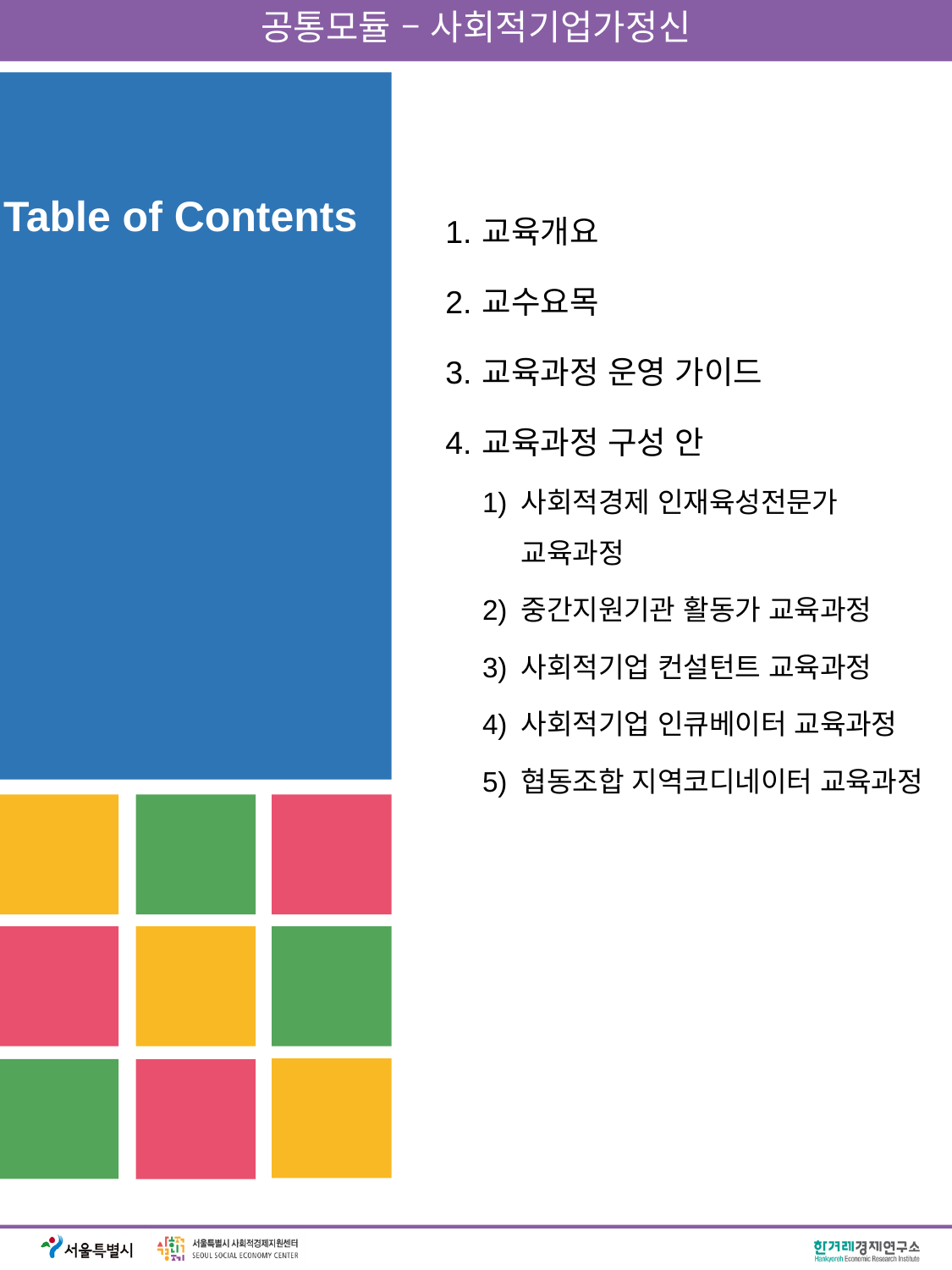

공통모듈 – 사회적기업가정신
교육개요
교수요목
교육과정 운영 가이드
교육과정 구성 안
사회적경제 인재육성전문가 교육과정
중간지원기관 활동가 교육과정
사회적기업 컨설턴트 교육과정
사회적기업 인큐베이터 교육과정
협동조합 지역코디네이터 교육과정